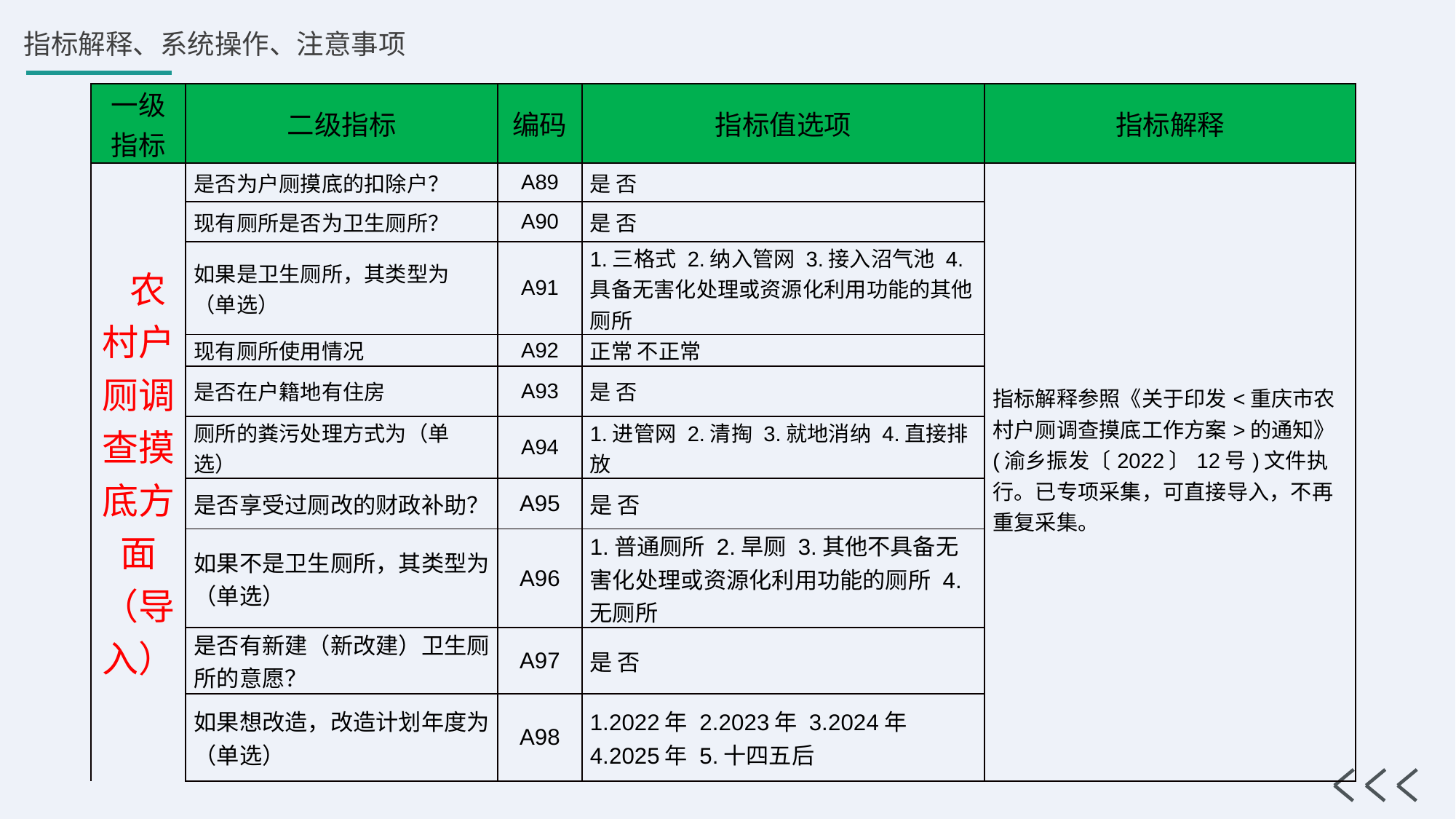

| 一级指标 | 二级指标 | 编码 | 指标值选项 | 指标解释 |
| --- | --- | --- | --- | --- |
| 农村户厕调查摸底方面（导入） | 是否为户厕摸底的扣除户？ | A89 | 是 否 | 指标解释参照《关于印发<重庆市农村户厕调查摸底工作方案>的通知》(渝乡振发〔2022〕12号)文件执行。已专项采集，可直接导入，不再重复采集。 |
|  | 现有厕所是否为卫生厕所？ | A90 | 是 否 |  |
|  | 如果是卫生厕所，其类型为（单选） | A91 | 1.三格式 2.纳入管网 3.接入沼气池 4. 具备无害化处理或资源化利用功能的其他厕所 |  |
|  | 现有厕所使用情况 | A92 | 正常 不正常 |  |
|  | 是否在户籍地有住房 | A93 | 是 否 |  |
|  | 厕所的粪污处理方式为（单选） | A94 | 1.进管网 2.清掏 3.就地消纳 4.直接排放 |  |
|  | 是否享受过厕改的财政补助？ | A95 | 是 否 |  |
|  | 如果不是卫生厕所，其类型为（单选） | A96 | 1.普通厕所 2.旱厕 3.其他不具备无害化处理或资源化利用功能的厕所 4.无厕所 |  |
|  | 是否有新建（新改建）卫生厕所的意愿？ | A97 | 是 否 |  |
|  | 如果想改造，改造计划年度为（单选） | A98 | 1.2022年 2.2023年 3.2024年 4.2025年 5.十四五后 |  |